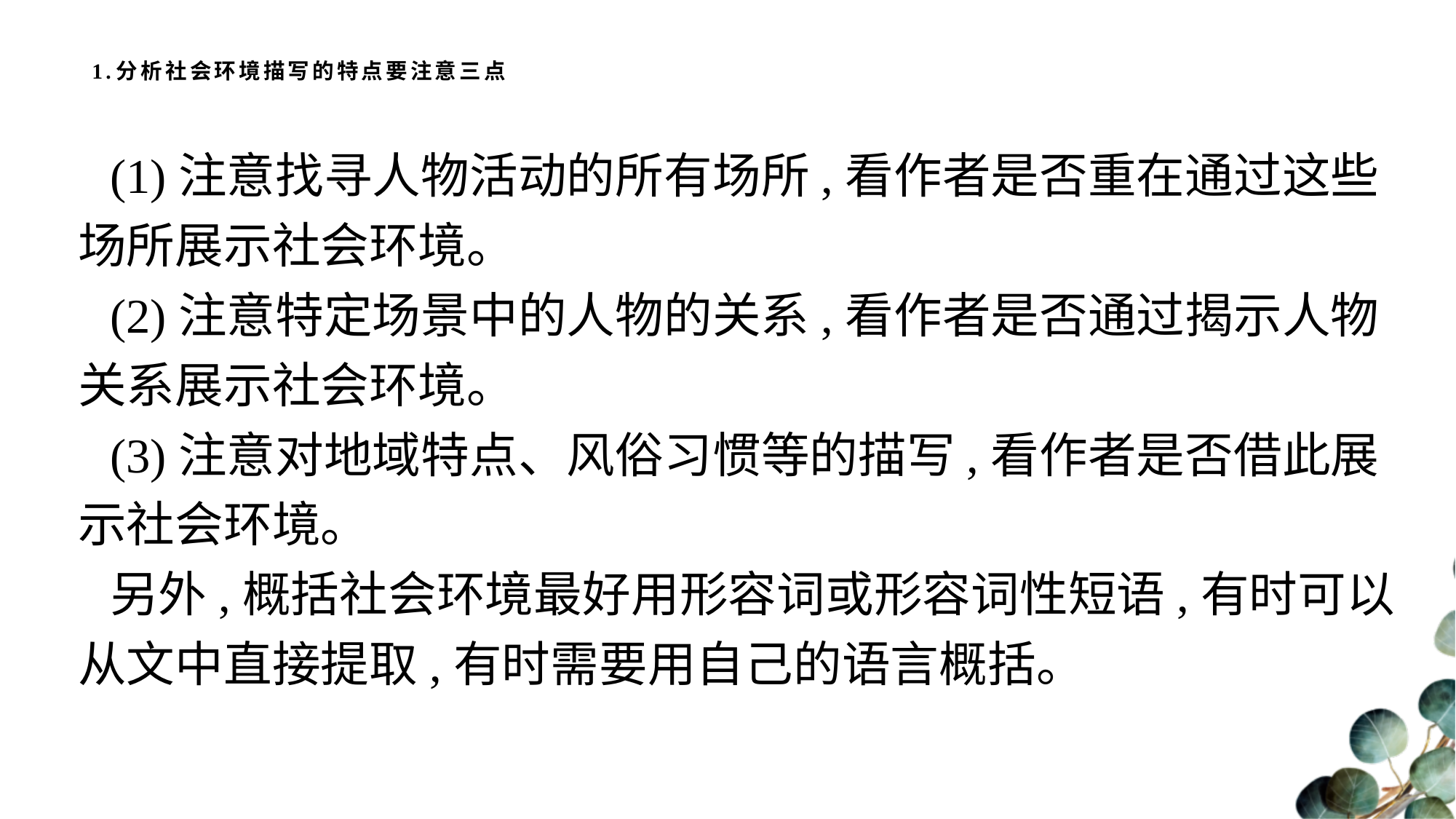

# 1.分析社会环境描写的特点要注意三点
(1)注意找寻人物活动的所有场所,看作者是否重在通过这些场所展示社会环境。
(2)注意特定场景中的人物的关系,看作者是否通过揭示人物关系展示社会环境。
(3)注意对地域特点、风俗习惯等的描写,看作者是否借此展示社会环境。
另外,概括社会环境最好用形容词或形容词性短语,有时可以从文中直接提取,有时需要用自己的语言概括。